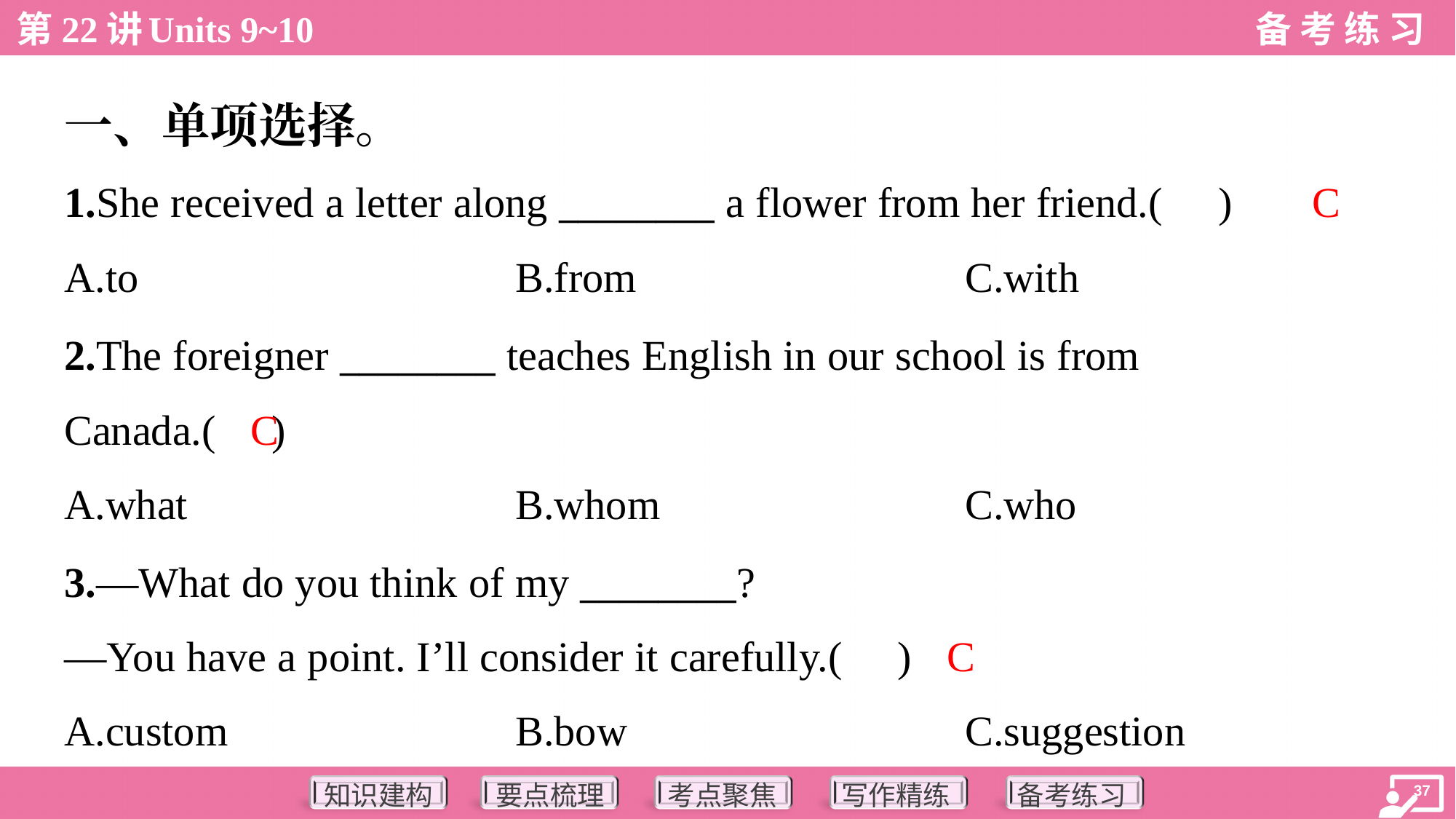

一、单项选择。
C
1.She received a letter along ________ a flower from her friend.(     )
A.to	B.from	C.with
2.The foreigner ________ teaches English in our school is from
Canada.(     )
C
A.what	B.whom	C.who
3.—What do you think of my ________?
—You have a point. I’ll consider it carefully.(     )
C
A.custom	B.bow	C.suggestion